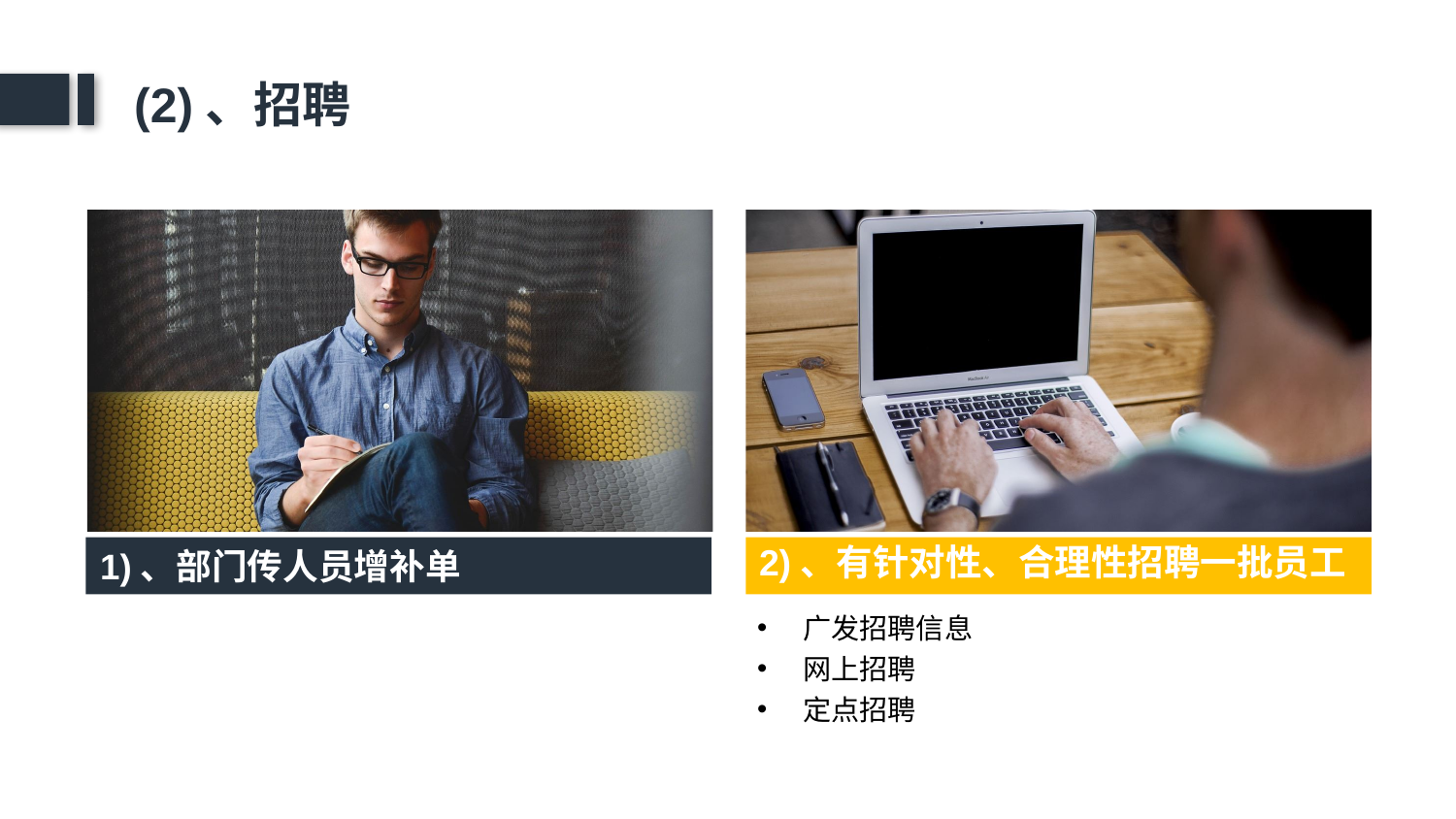

(2)、招聘

2)、有针对性、合理性招聘一批员工

广发招聘信息
网上招聘
定点招聘
1)、部门传人员增补单